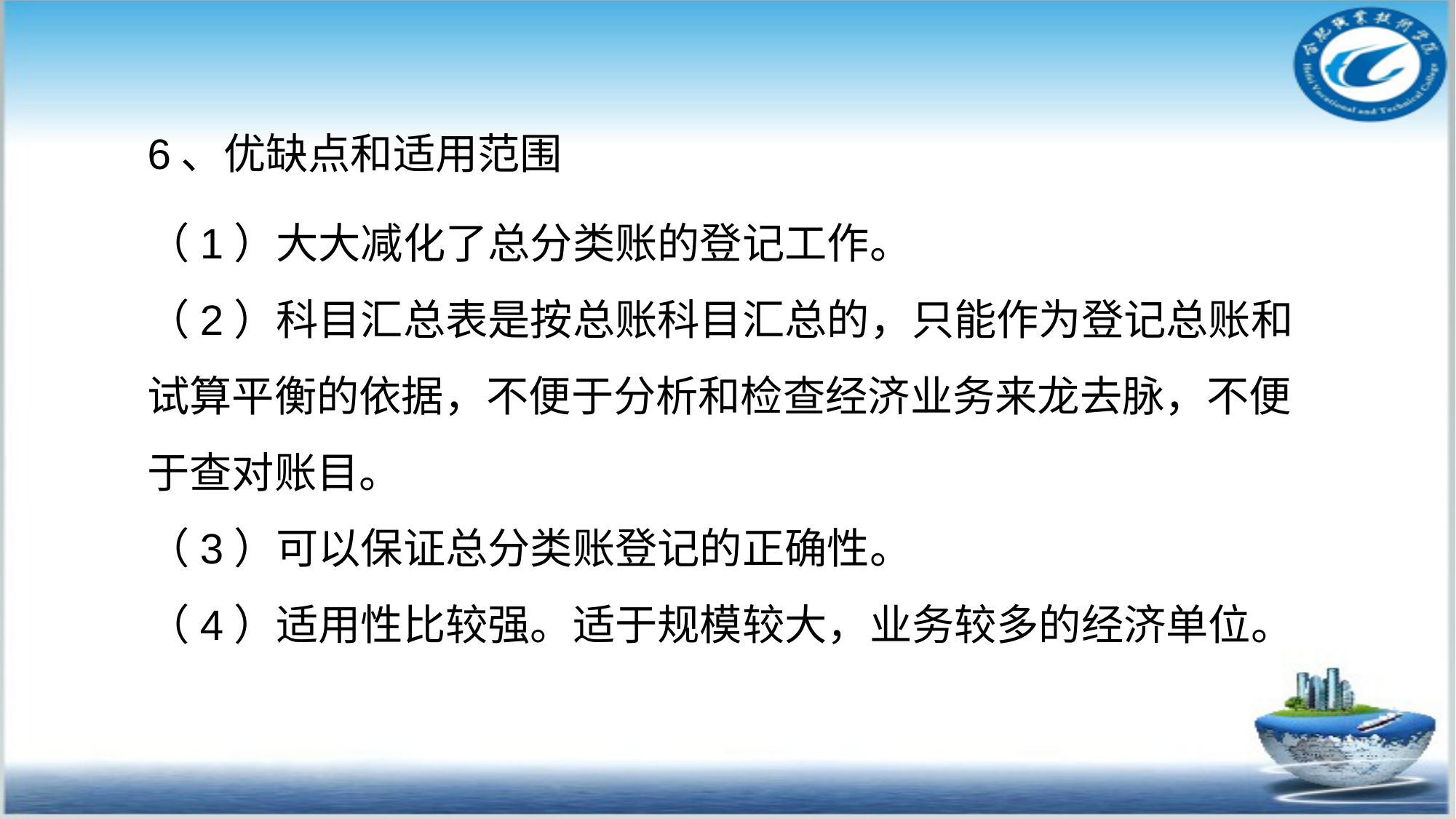

6、优缺点和适用范围
（1）大大减化了总分类账的登记工作。
（2）科目汇总表是按总账科目汇总的，只能作为登记总账和试算平衡的依据，不便于分析和检查经济业务来龙去脉，不便于查对账目。
（3）可以保证总分类账登记的正确性。
（4）适用性比较强。适于规模较大，业务较多的经济单位。